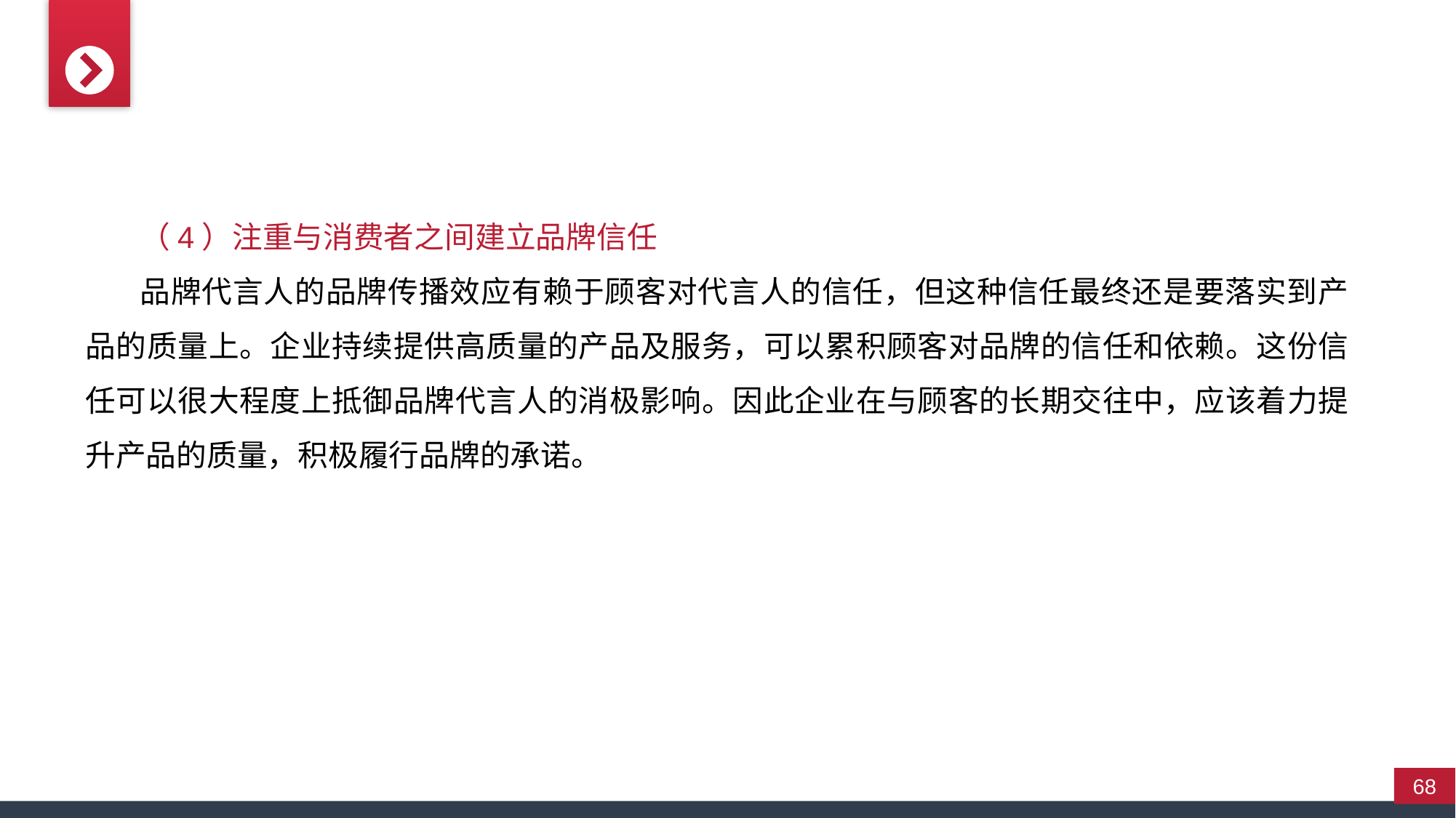

（4）注重与消费者之间建立品牌信任
品牌代言人的品牌传播效应有赖于顾客对代言人的信任，但这种信任最终还是要落实到产品的质量上。企业持续提供高质量的产品及服务，可以累积顾客对品牌的信任和依赖。这份信任可以很大程度上抵御品牌代言人的消极影响。因此企业在与顾客的长期交往中，应该着力提升产品的质量，积极履行品牌的承诺。